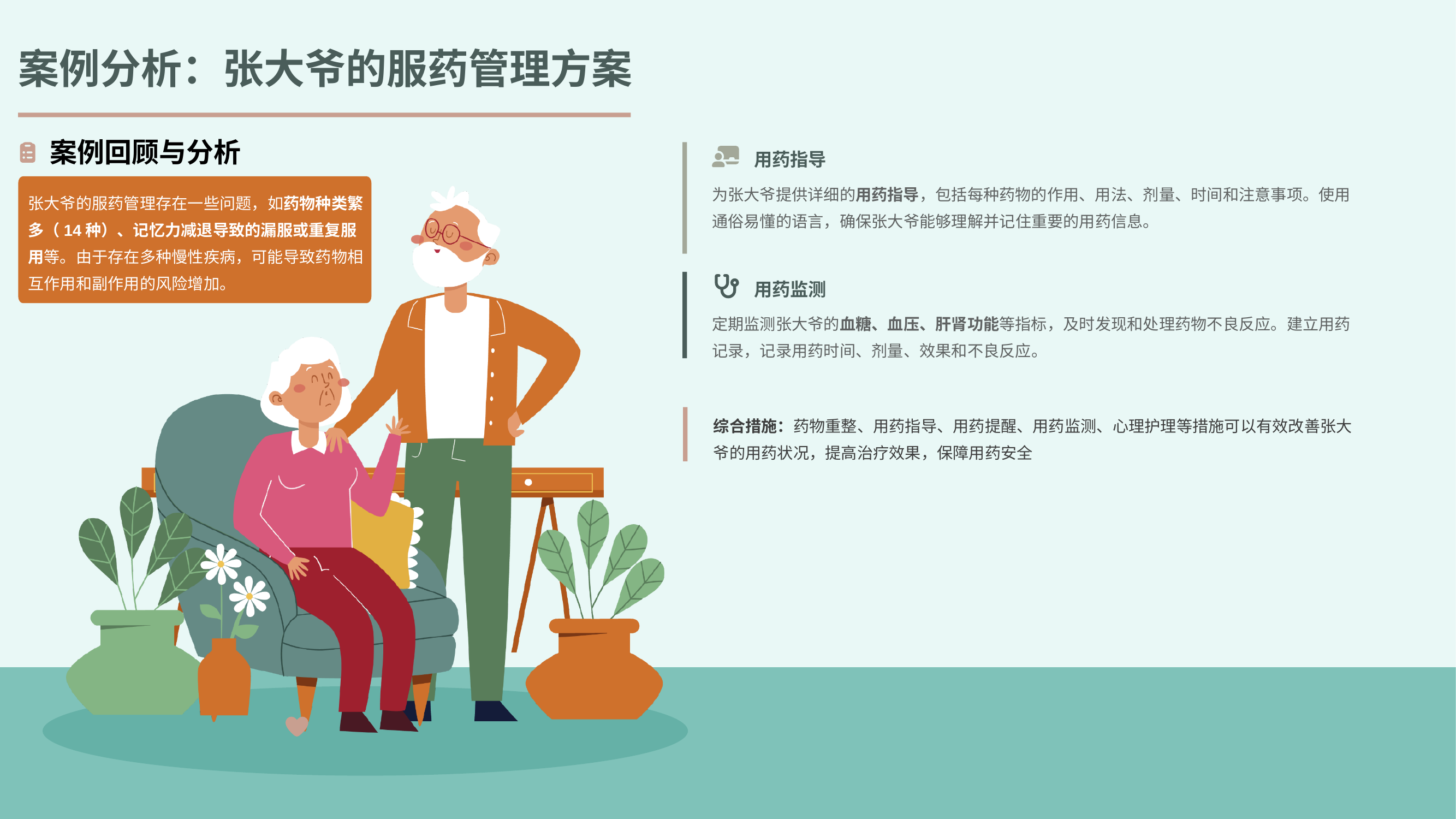

案例分析：张大爷的服药管理方案

案例回顾与分析

用药指导

为张大爷提供详细的用药指导，包括每种药物的作用、用法、剂量、时间和注意事项。使用通俗易懂的语言，确保张大爷能够理解并记住重要的用药信息。
张大爷的服药管理存在一些问题，如药物种类繁多（14种）、记忆力减退导致的漏服或重复服用等。由于存在多种慢性疾病，可能导致药物相互作用和副作用的风险增加。

用药监测

定期监测张大爷的血糖、血压、肝肾功能等指标，及时发现和处理药物不良反应。建立用药记录，记录用药时间、剂量、效果和不良反应。
综合措施：药物重整、用药指导、用药提醒、用药监测、心理护理等措施可以有效改善张大爷的用药状况，提高治疗效果，保障用药安全